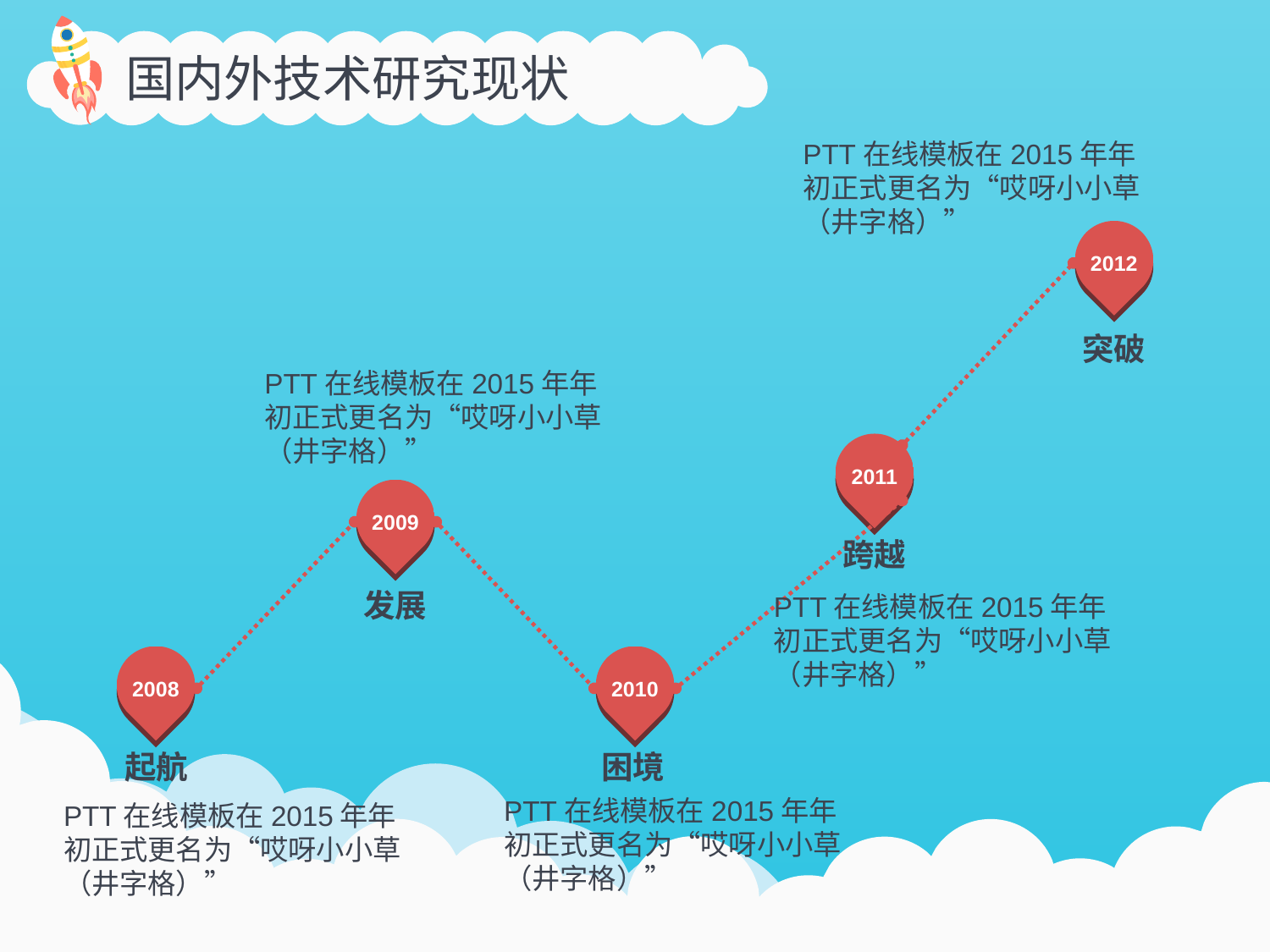

国内外技术研究现状
PTT在线模板在2015年年初正式更名为“哎呀小小草（井字格）”

2012
突破
PTT在线模板在2015年年初正式更名为“哎呀小小草（井字格）”

2011

2009
跨越
发展
PTT在线模板在2015年年初正式更名为“哎呀小小草（井字格）”

2008

2010
起航
困境
PTT在线模板在2015年年初正式更名为“哎呀小小草（井字格）”
PTT在线模板在2015年年初正式更名为“哎呀小小草（井字格）”